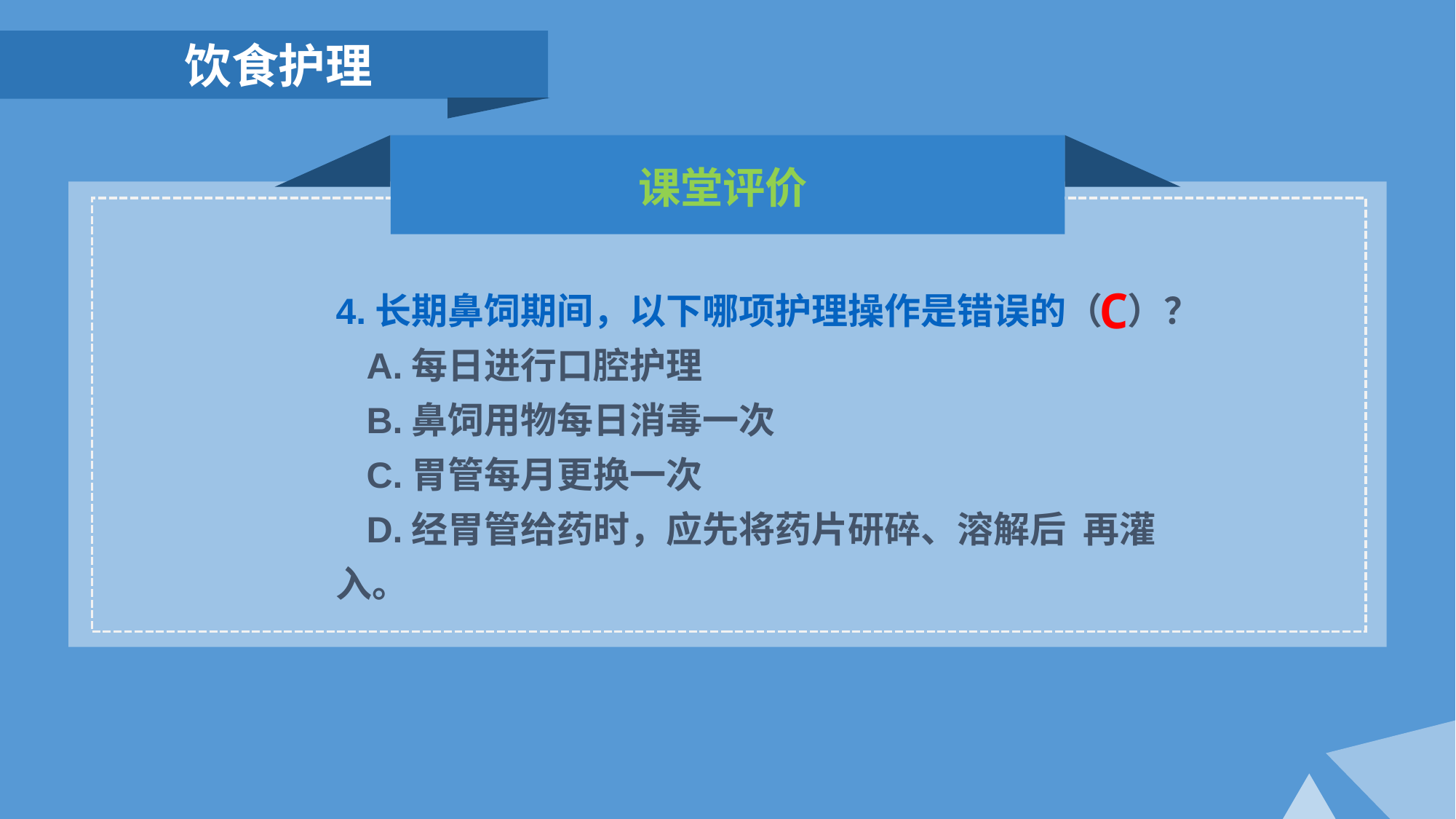

饮食护理

课堂评价

C
4.长期鼻饲期间，以下哪项护理操作是错误的（   ）？
   A.每日进行口腔护理
   B.鼻饲用物每日消毒一次
   C.胃管每月更换一次
   D.经胃管给药时，应先将药片研碎、溶解后  再灌入。